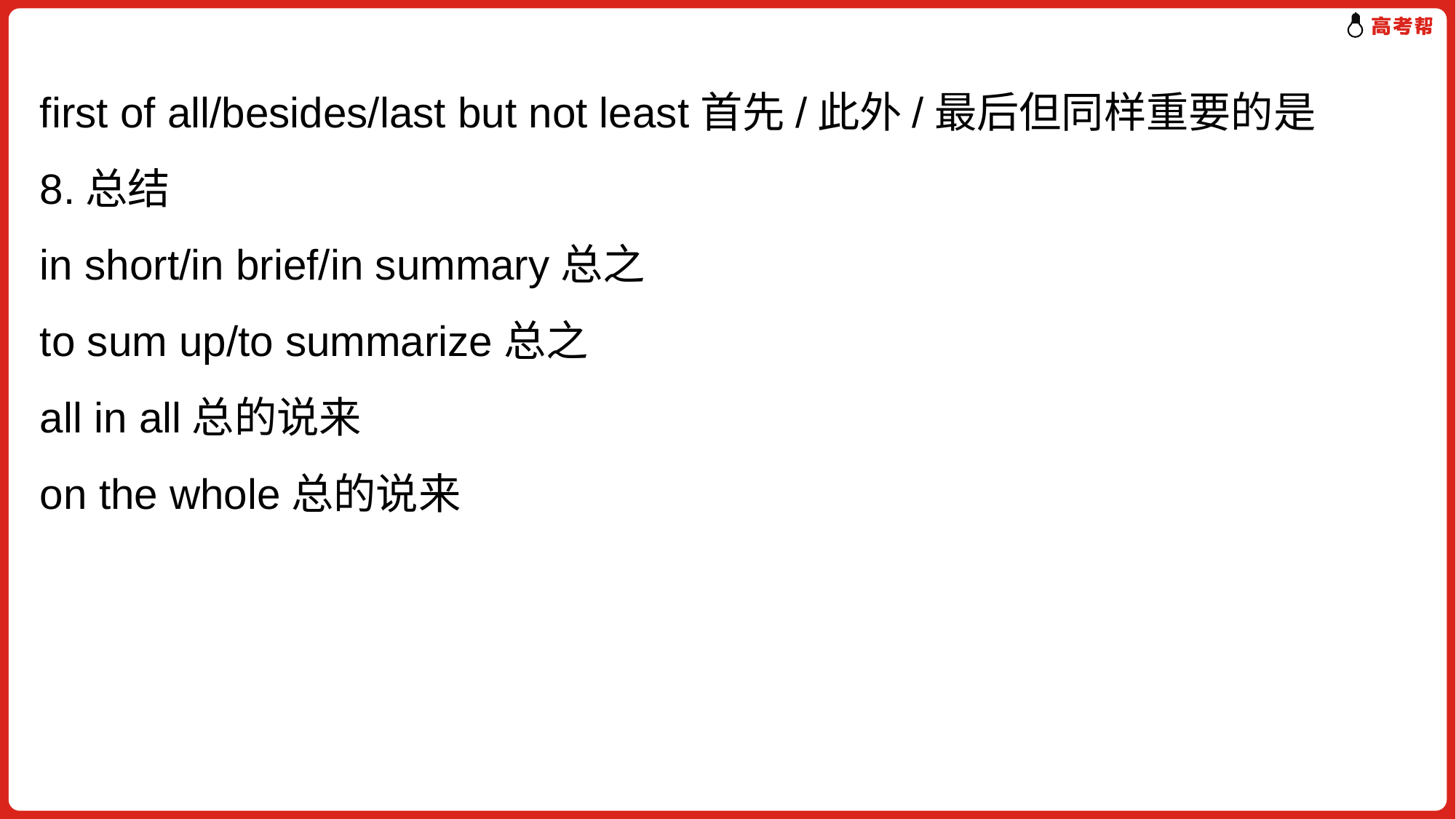

first of all/besides/last but not least首先/此外/最后但同样重要的是
8.总结
in short/in brief/in summary总之
to sum up/to summarize总之
all in all总的说来
on the whole总的说来